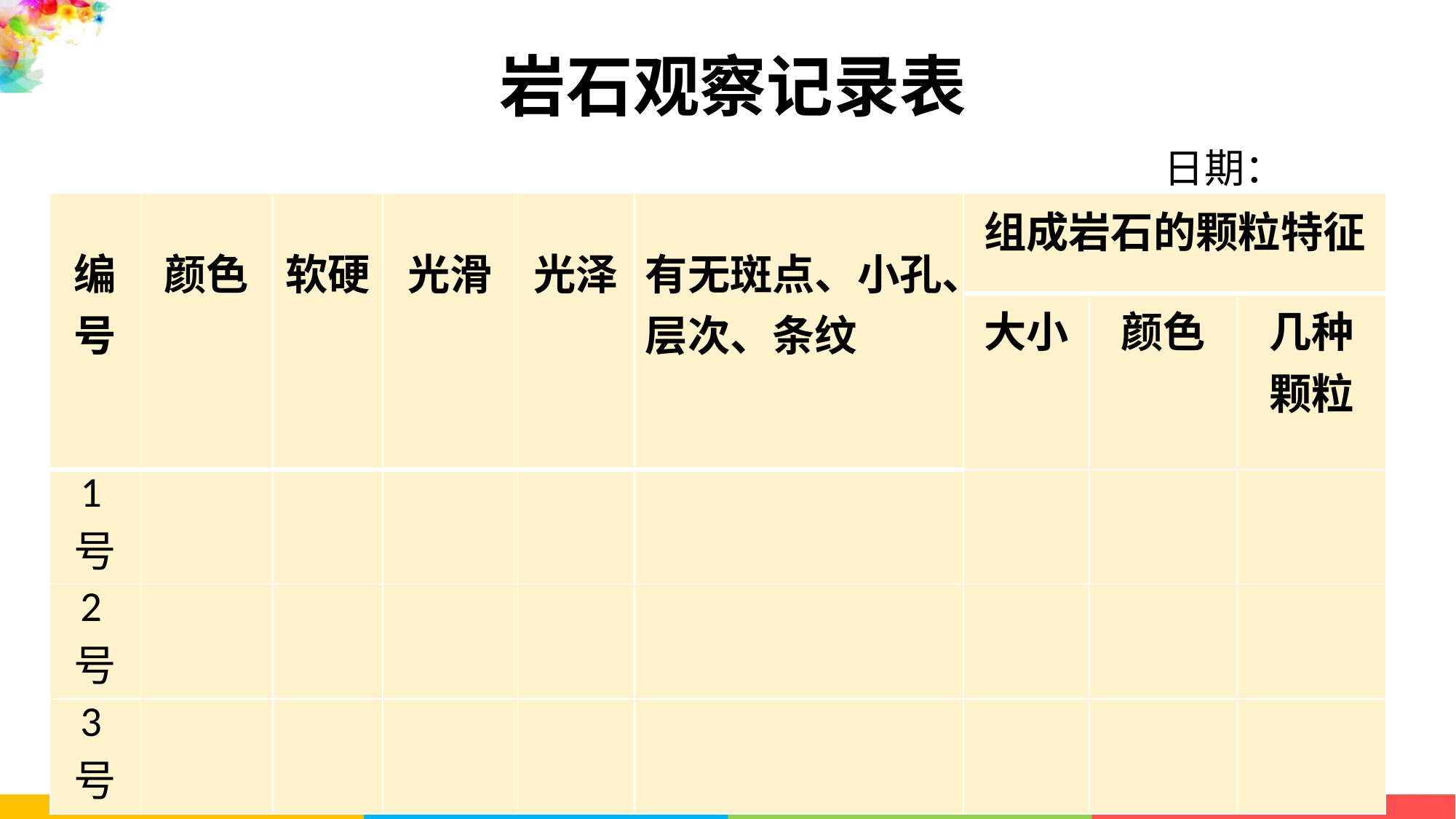

# 岩石观察记录表 日期：
| 编号 | 颜色 | 软硬 | 光滑 | 光泽 | 有无斑点、小孔、层次、条纹 | 组成岩石的颗粒特征 |  |  |
| --- | --- | --- | --- | --- | --- | --- | --- | --- |
|  |  |  |  |  |  | 大小 | 颜色 | 几种颗粒 |
| 1号 |  |  |  |  |  |  |  |  |
| 2号 |  |  |  |  |  |  |  |  |
| 3号 |  |  |  |  |  |  |  |  |